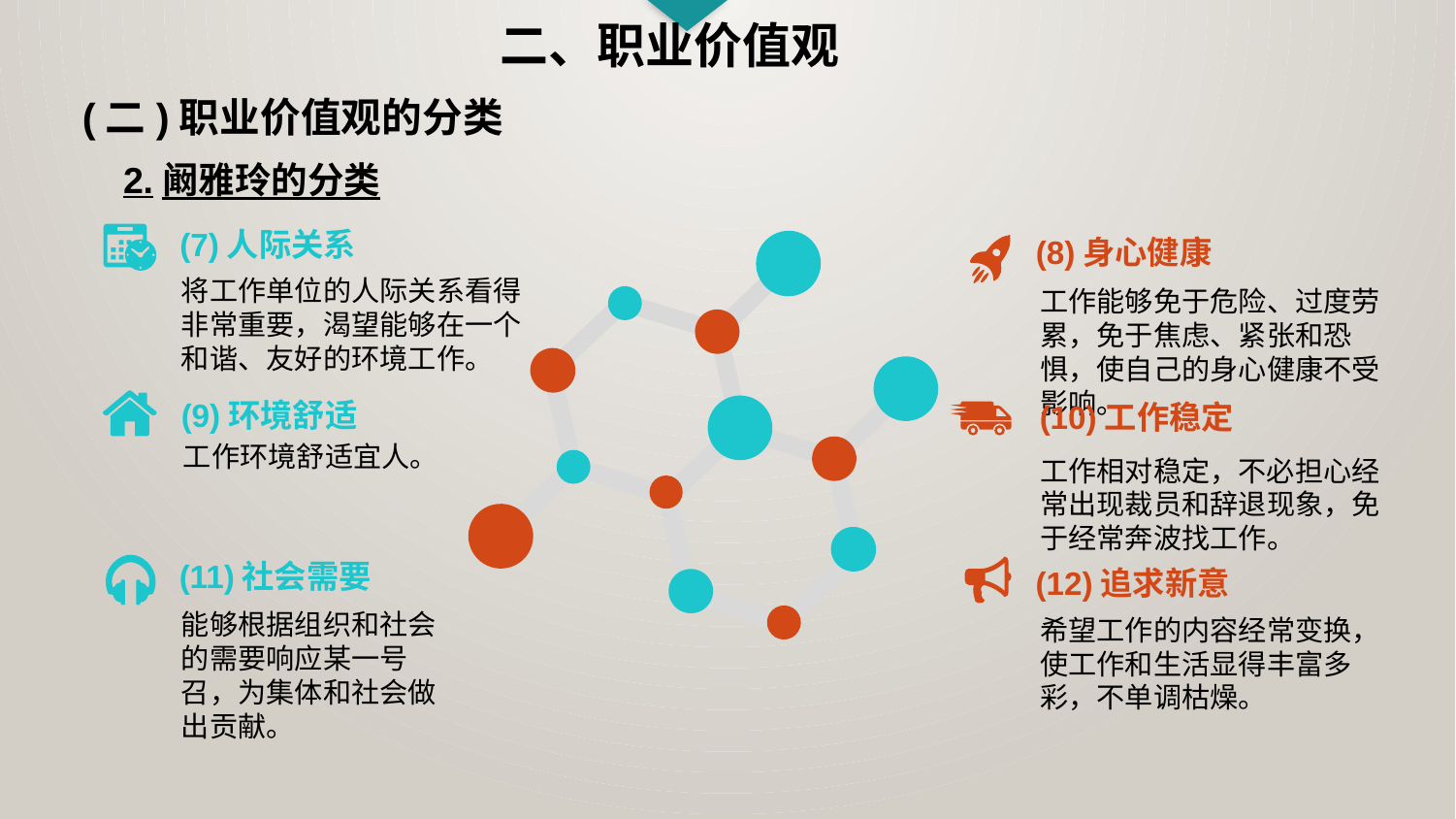

二、职业价值观
(二)职业价值观的分类
2.阚雅玲的分类

(7)人际关系

(8)身心健康
将工作单位的人际关系看得非常重要，渴望能够在一个和谐、友好的环境工作。
工作能够免于危险、过度劳累，免于焦虑、紧张和恐惧，使自己的身心健康不受影响。
(9)环境舒适
(10)工作稳定
工作环境舒适宜人。
工作相对稳定，不必担心经常出现裁员和辞退现象，免于经常奔波找工作。
(11)社会需要
(12)追求新意
能够根据组织和社会的需要响应某一号召，为集体和社会做出贡献。
希望工作的内容经常变换，使工作和生活显得丰富多彩，不单调枯燥。